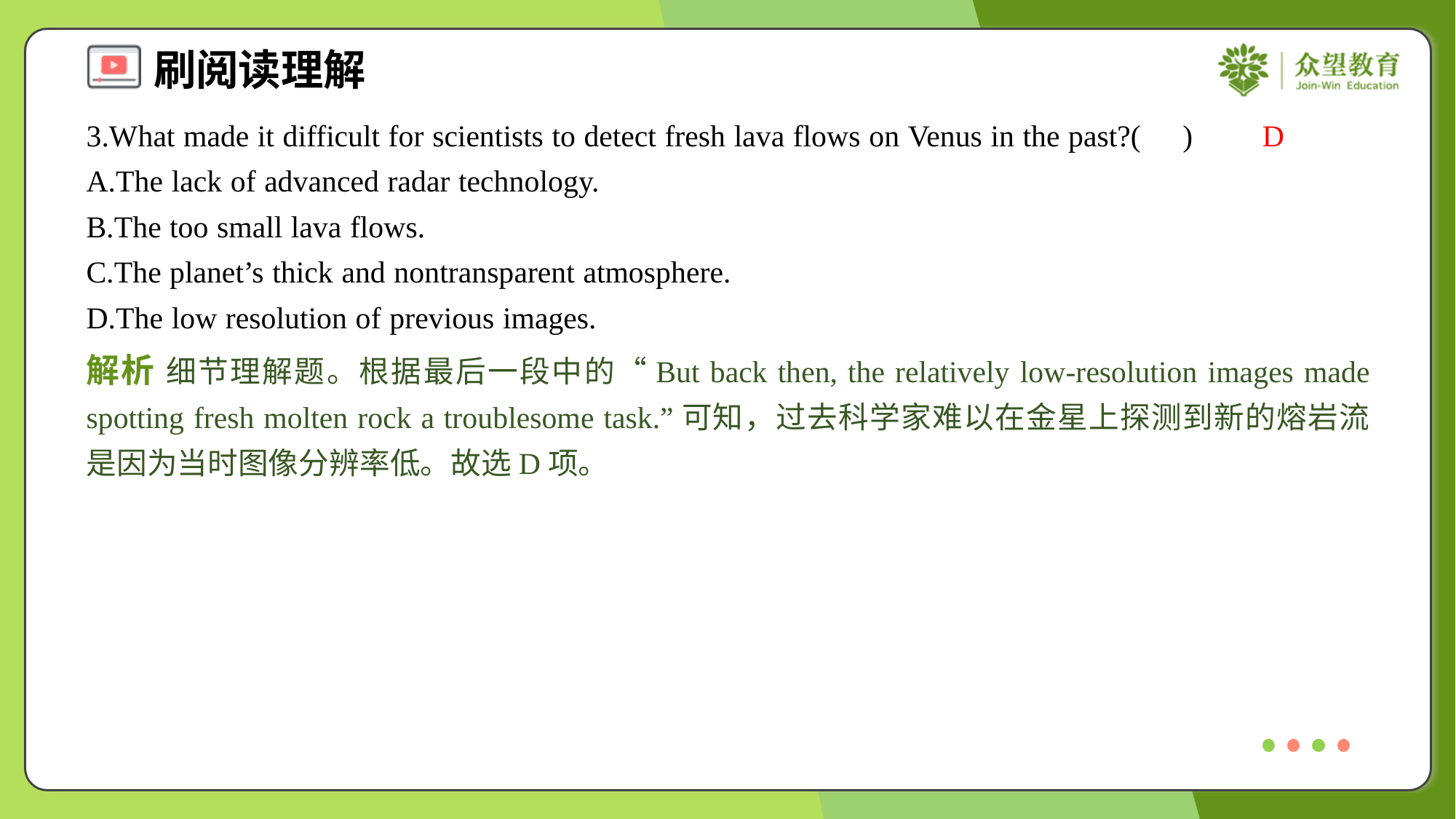

3.What made it difficult for scientists to detect fresh lava flows on Venus in the past?(     )
D
A.The lack of advanced radar technology.
B.The too small lava flows.
C.The planet’s thick and nontransparent atmosphere.
D.The low resolution of previous images.
解析 细节理解题。根据最后一段中的“But back then, the relatively low-resolution images made spotting fresh molten rock a troublesome task.”可知，过去科学家难以在金星上探测到新的熔岩流是因为当时图像分辨率低。故选D项。